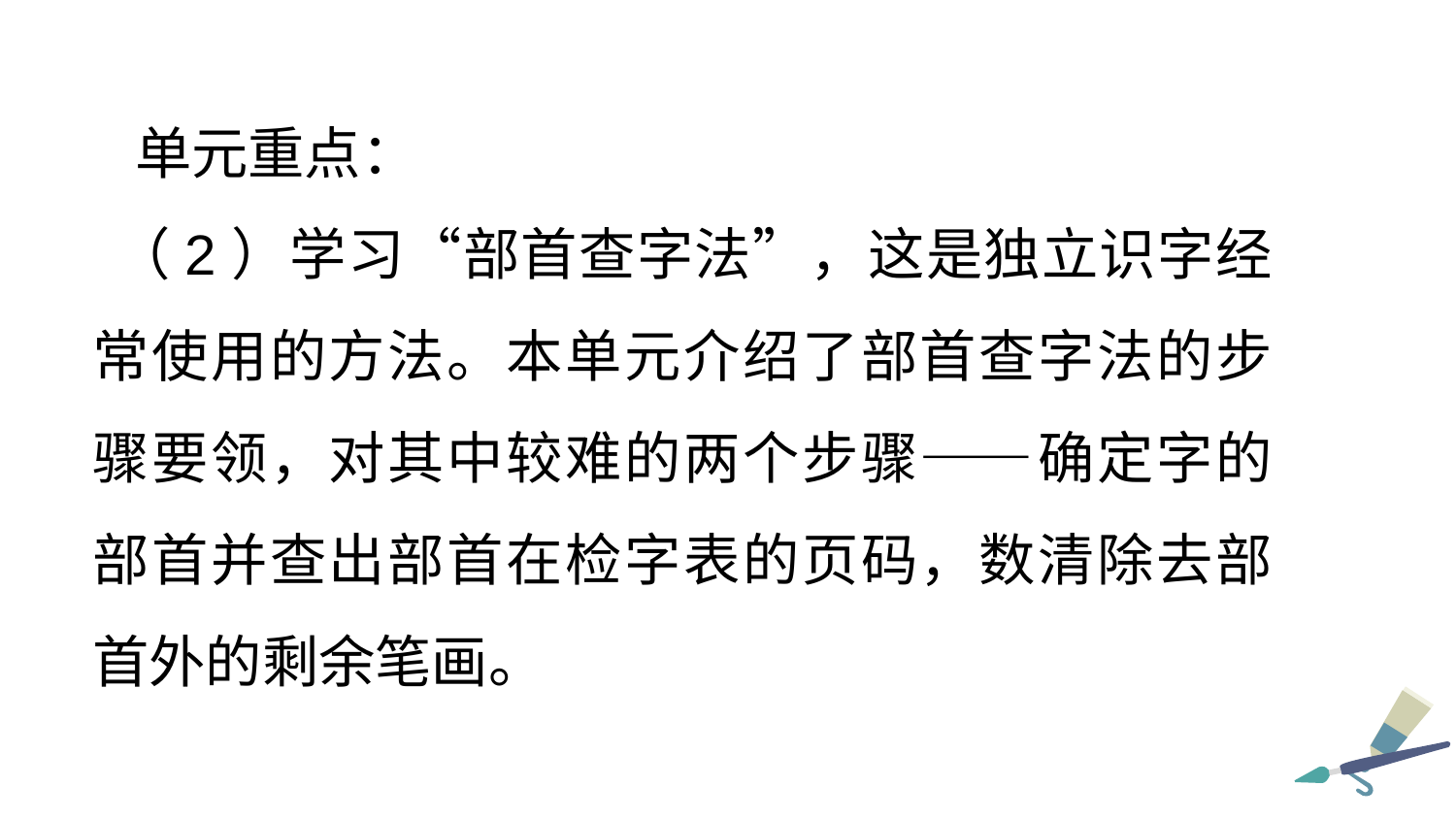

单元重点：
（2）学习“部首查字法”，这是独立识字经常使用的方法。本单元介绍了部首查字法的步骤要领，对其中较难的两个步骤——确定字的部首并查出部首在检字表的页码，数清除去部首外的剩余笔画。